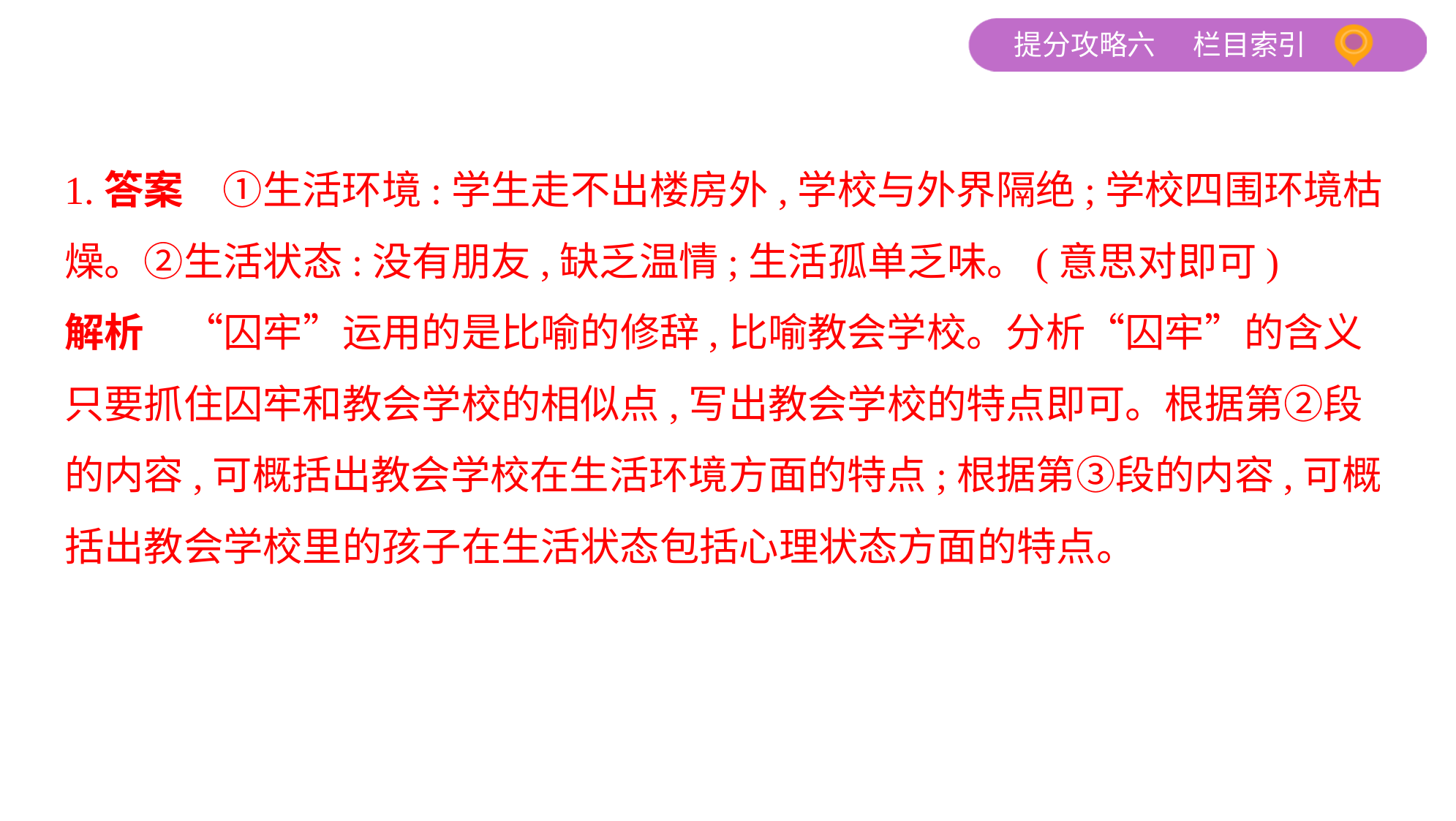

1.答案　①生活环境:学生走不出楼房外,学校与外界隔绝;学校四围环境枯
燥。②生活状态:没有朋友,缺乏温情;生活孤单乏味。(意思对即可)
解析　“囚牢”运用的是比喻的修辞,比喻教会学校。分析“囚牢”的含义
只要抓住囚牢和教会学校的相似点,写出教会学校的特点即可。根据第②段
的内容,可概括出教会学校在生活环境方面的特点;根据第③段的内容,可概
括出教会学校里的孩子在生活状态包括心理状态方面的特点。